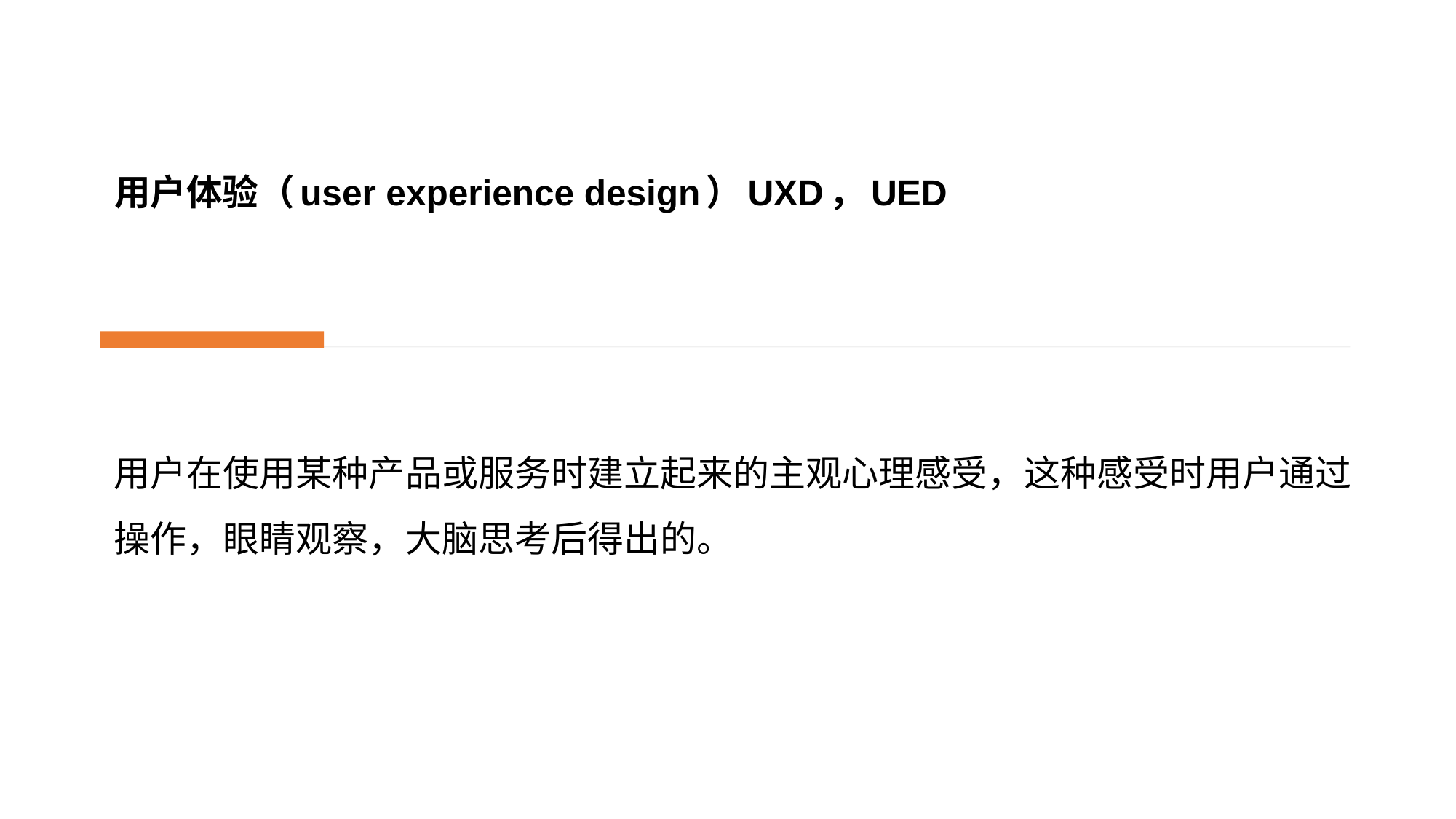

用户体验（user experience design）UXD，UED

用户在使用某种产品或服务时建立起来的主观心理感受，这种感受时用户通过操作，眼睛观察，大脑思考后得出的。